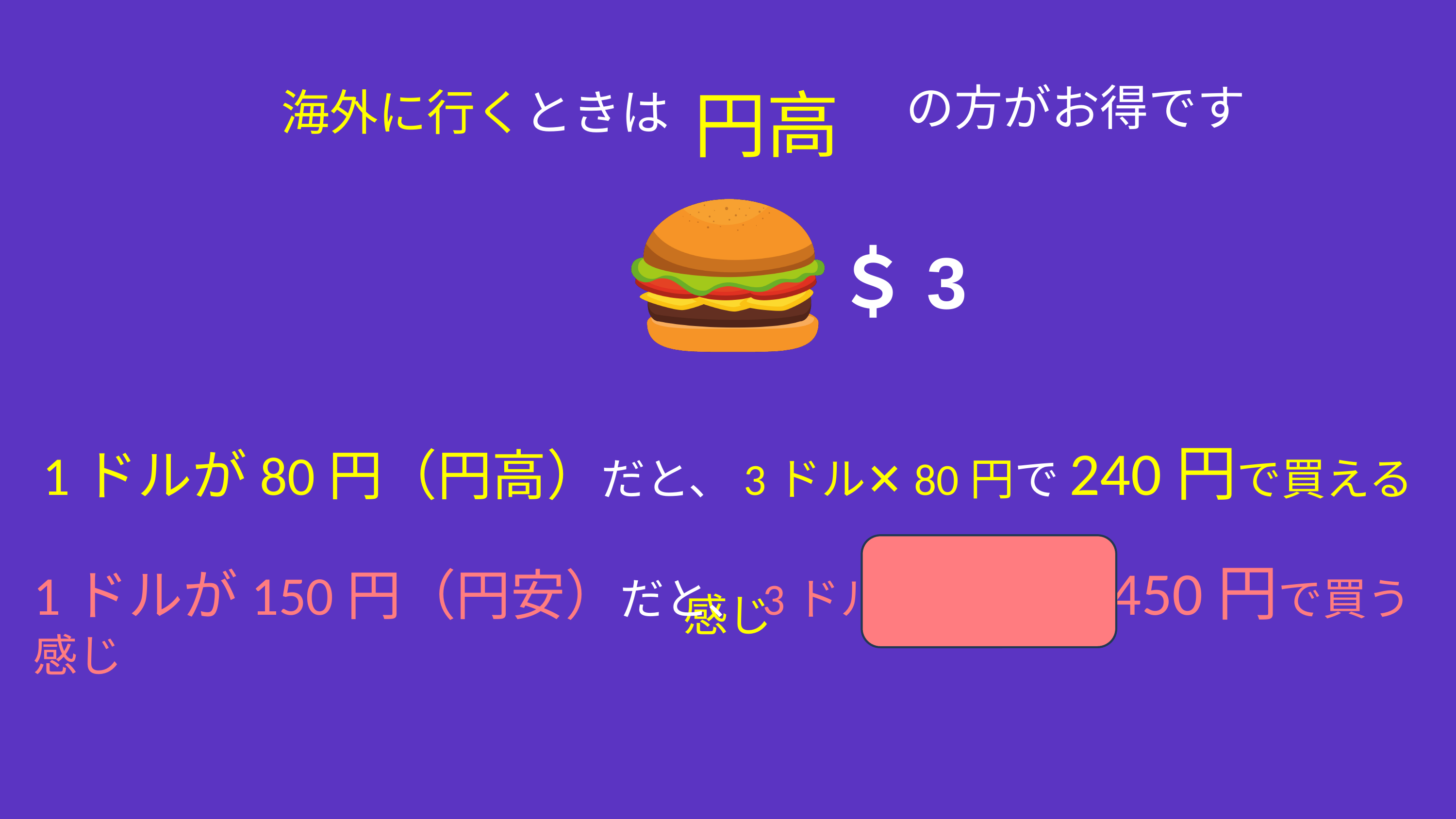

円高
の方がお得です
海外に行くときは

＄3
1ドルが80円（円高）だと、3ドル✕80円で240円で買える感じ

1ドルが150円（円安）だと、3ドル✕150円で450円で買う感じ